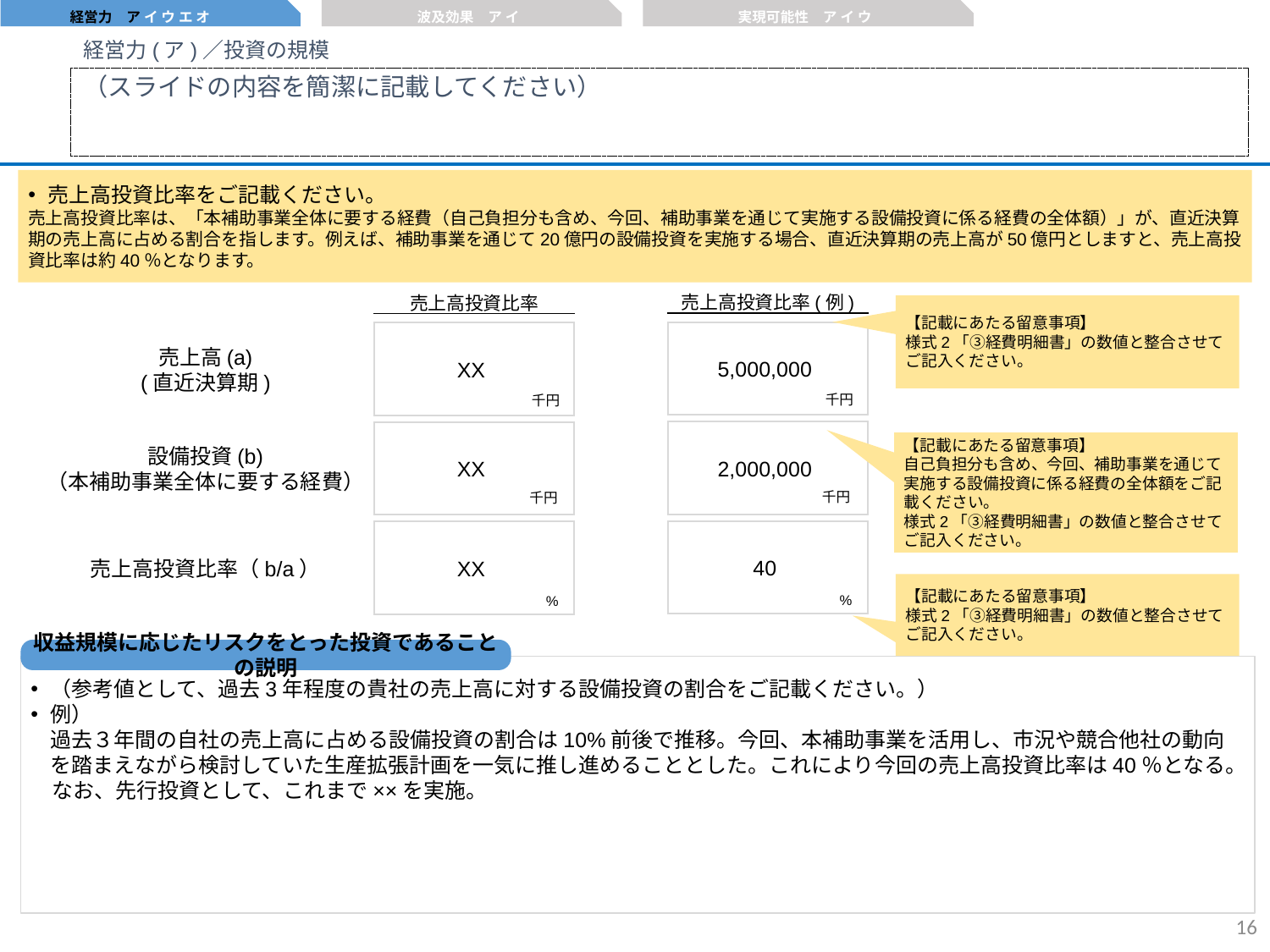

経営力　ア イ ウ エ オ
波及効果　ア イ
実現可能性　ア イ ウ
経営力(ア)／投資の規模
（スライドの内容を簡潔に記載してください）
売上高投資比率をご記載ください。
売上高投資比率は、「本補助事業全体に要する経費（自己負担分も含め、今回、補助事業を通じて実施する設備投資に係る経費の全体額）」が、直近決算期の売上高に占める割合を指します。例えば、補助事業を通じて20億円の設備投資を実施する場合、直近決算期の売上高が50億円としますと、売上高投資比率は約40％となります。
【記載にあたる留意事項】
様式2「③経費明細書」の数値と整合させてご記入ください。
売上高投資比率(例)
売上高投資比率
5,000,000
売上高(a)
(直近決算期)
XX
千円
千円
2,000,000
設備投資(b)
（本補助事業全体に要する経費）
XX
【記載にあたる留意事項】
自己負担分も含め、今回、補助事業を通じて実施する設備投資に係る経費の全体額をご記載ください。
様式2「③経費明細書」の数値と整合させてご記入ください。
千円
千円
40
売上高投資比率（b/a）
XX
【記載にあたる留意事項】
様式2「③経費明細書」の数値と整合させてご記入ください。
%
%
収益規模に応じたリスクをとった投資であることの説明
（参考値として、過去3年程度の貴社の売上高に対する設備投資の割合をご記載ください。）
例）
過去３年間の自社の売上高に占める設備投資の割合は10%前後で推移。今回、本補助事業を活用し、市況や競合他社の動向を踏まえながら検討していた生産拡張計画を一気に推し進めることとした。これにより今回の売上高投資比率は40％となる。
　なお、先行投資として、これまで××を実施。
16